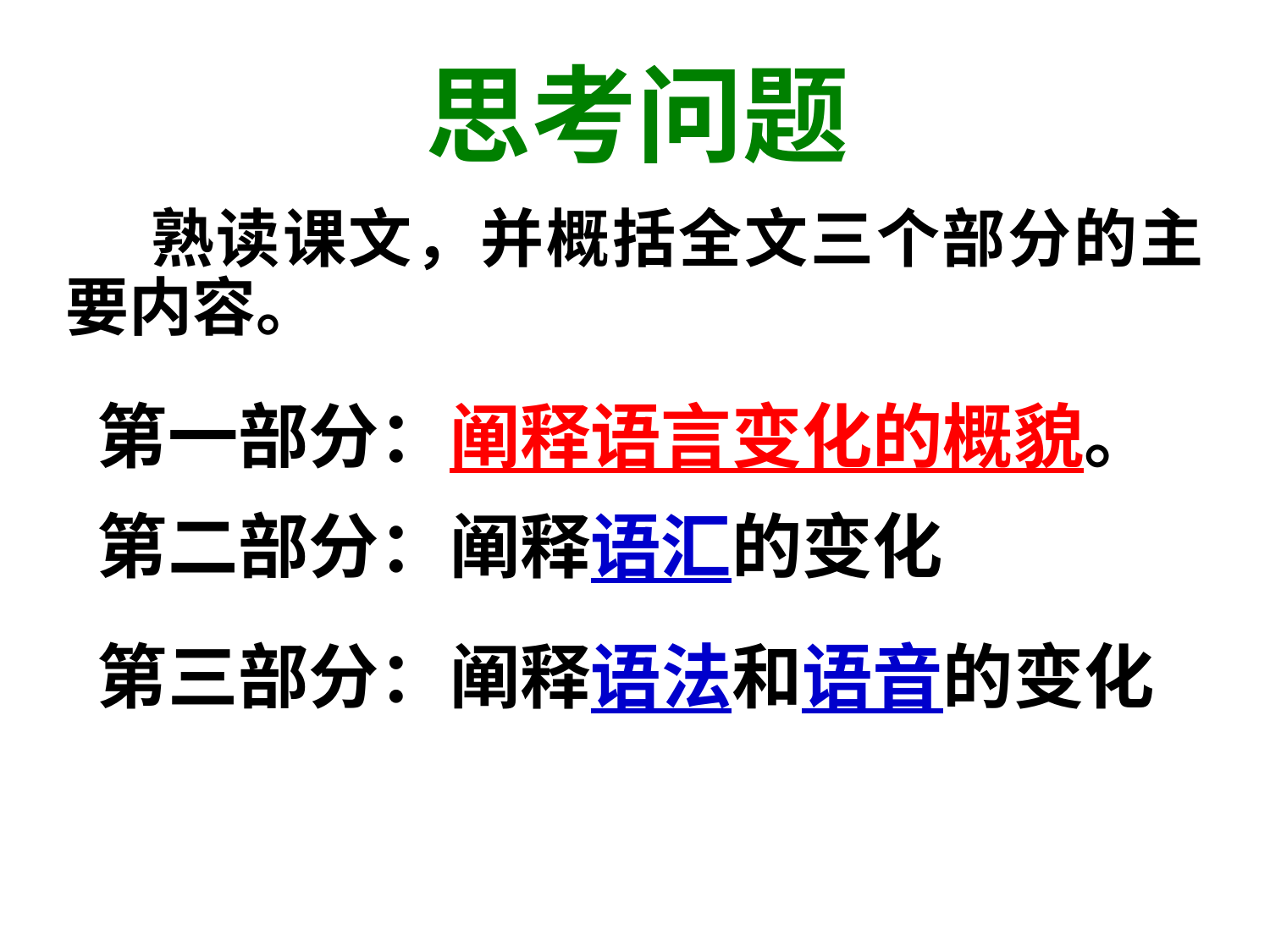

思考问题
    熟读课文，并概括全文三个部分的主要内容。
第一部分：阐释语言变化的概貌。
第二部分：阐释语汇的变化
第三部分：阐释语法和语音的变化